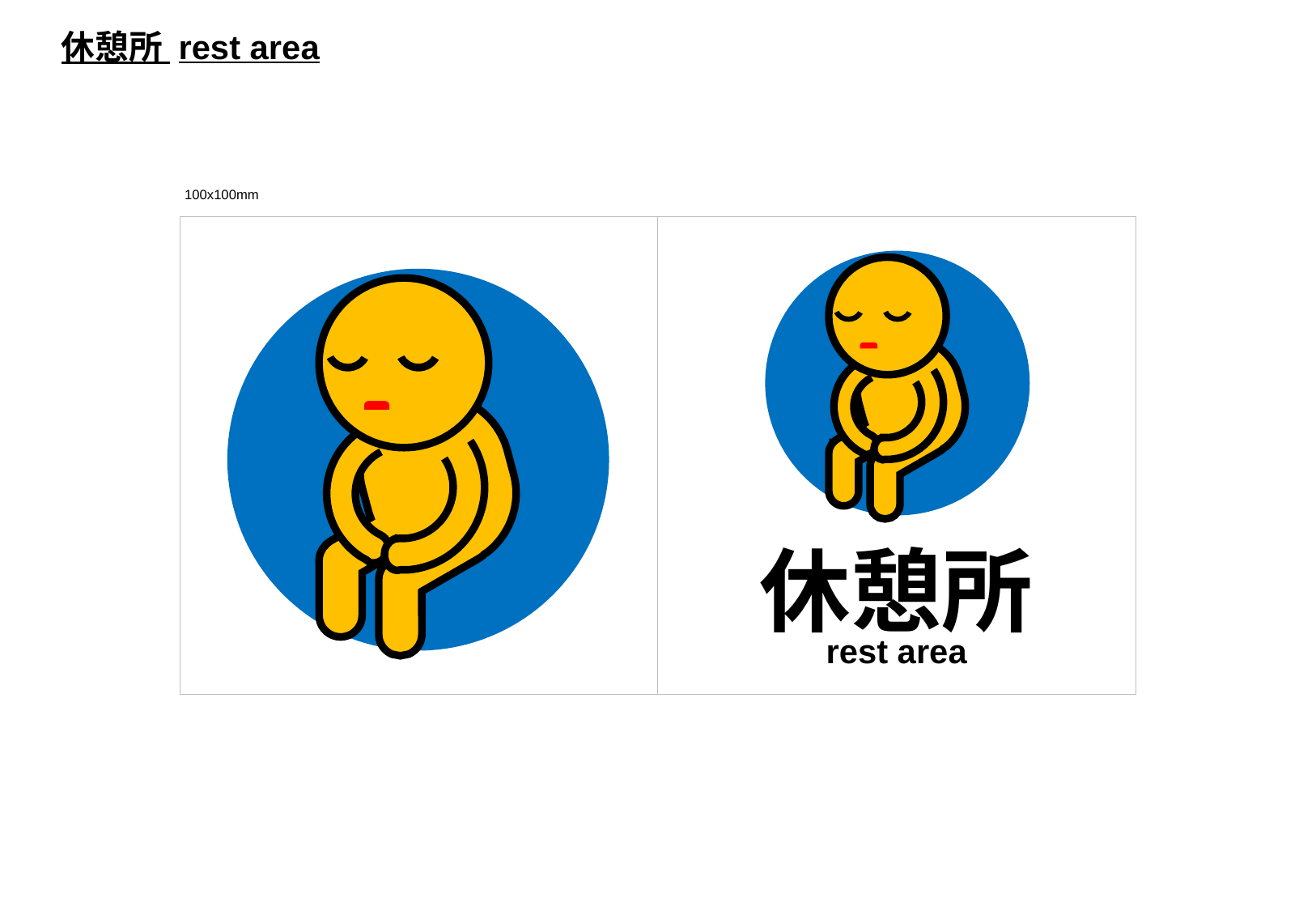

休憩所 rest area
100x100mm

休憩所
rest area